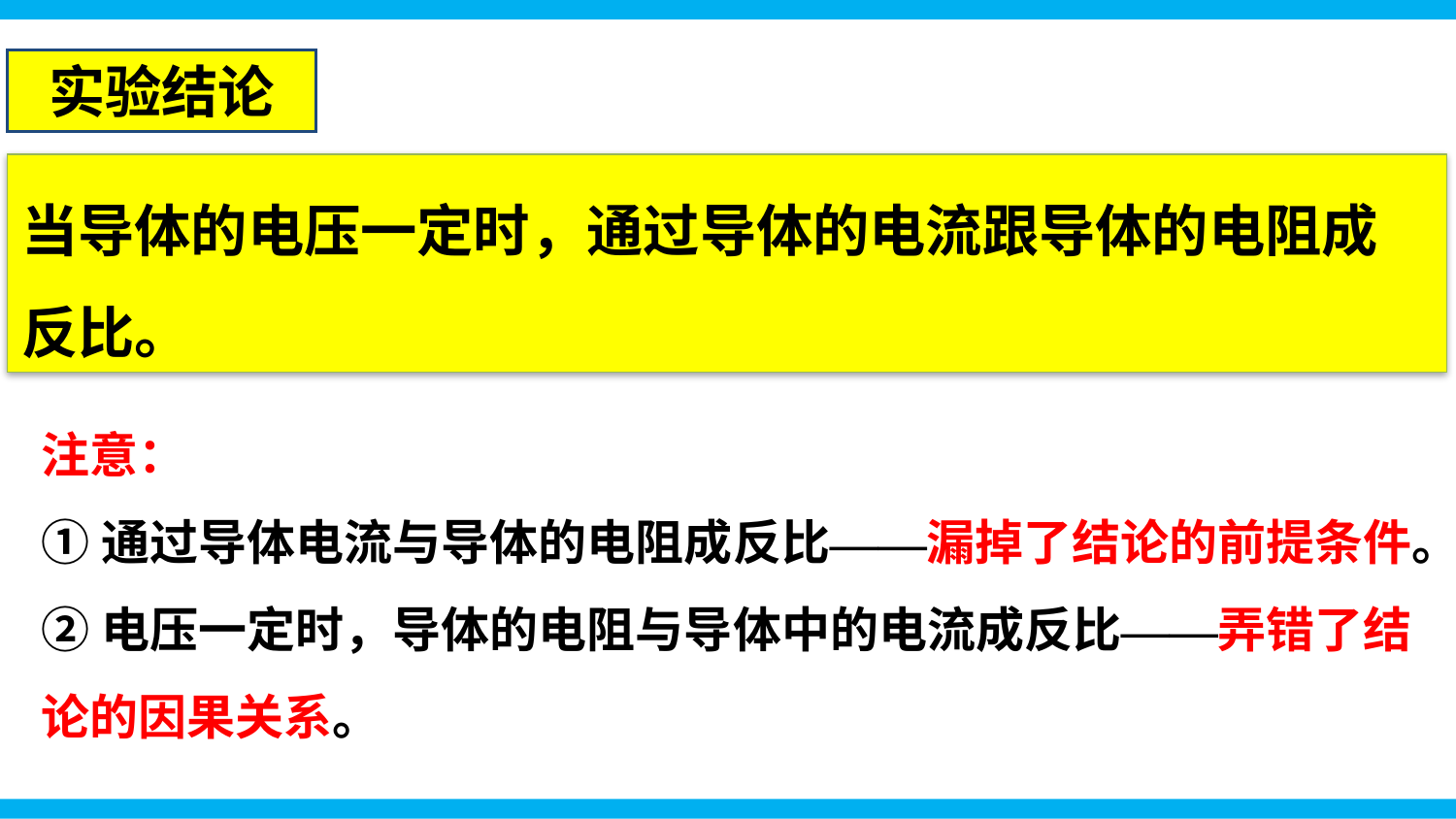

实验结论
当导体的电压一定时，通过导体的电流跟导体的电阻成反比。
注意：
①通过导体电流与导体的电阻成反比——漏掉了结论的前提条件。
②电压一定时，导体的电阻与导体中的电流成反比——弄错了结论的因果关系。